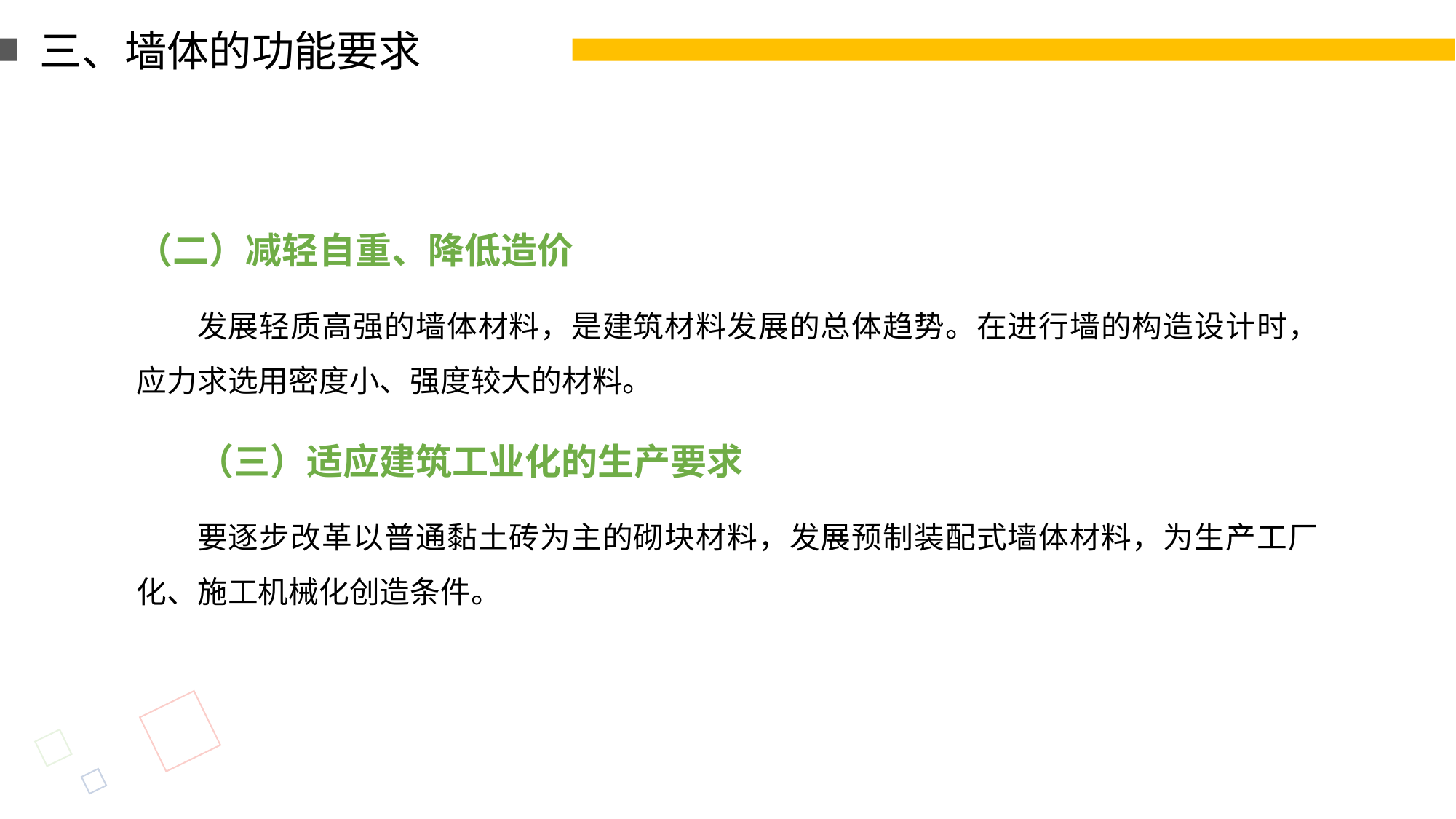

三、墙体的功能要求
（二）减轻自重、降低造价
发展轻质高强的墙体材料，是建筑材料发展的总体趋势。在进行墙的构造设计时，应力求选用密度小、强度较大的材料。
（三）适应建筑工业化的生产要求
要逐步改革以普通黏土砖为主的砌块材料，发展预制装配式墙体材料，为生产工厂化、施工机械化创造条件。